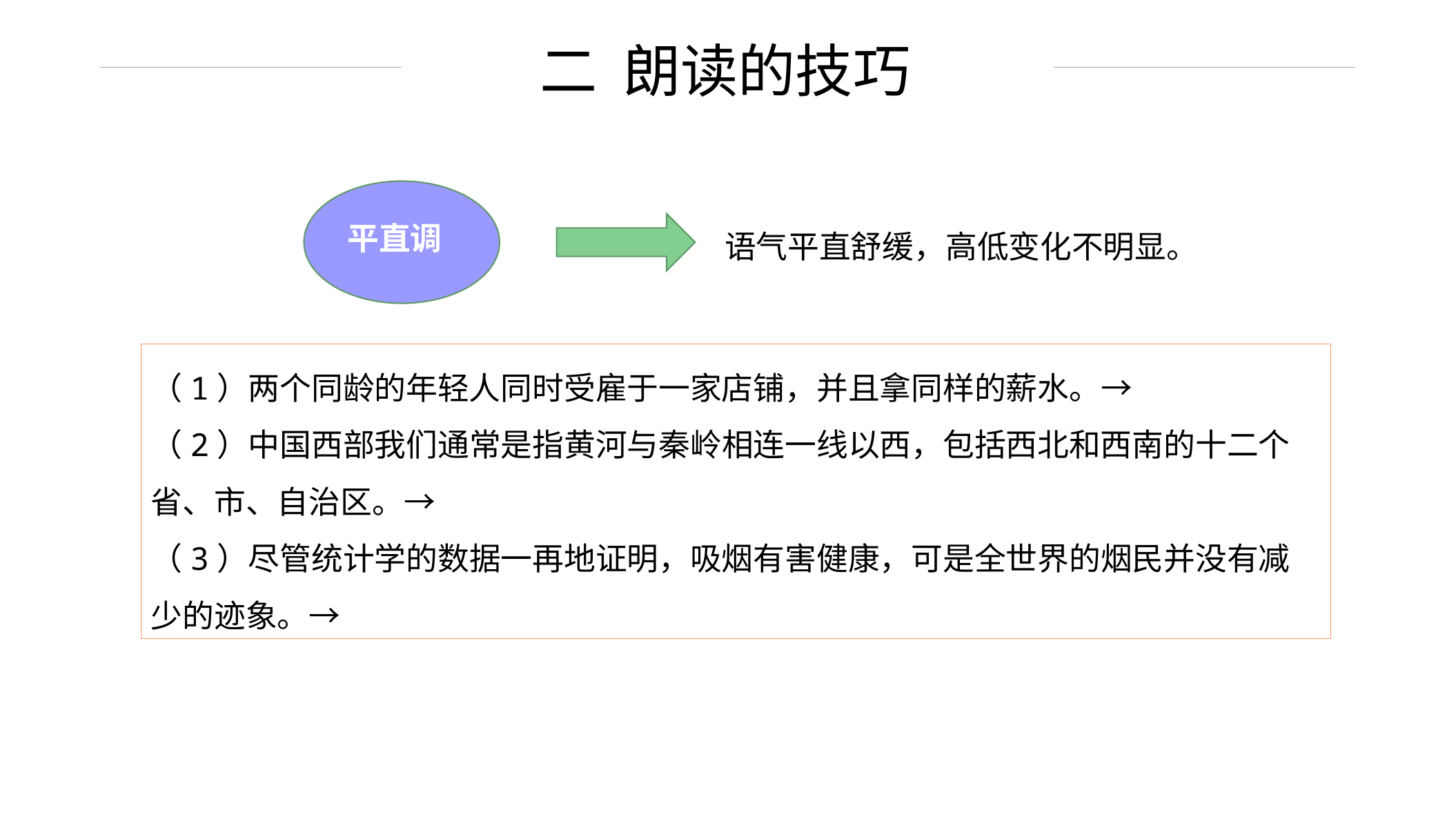

二  朗读的技巧

平直调

语气平直舒缓，高低变化不明显。
（1）两个同龄的年轻人同时受雇于一家店铺，并且拿同样的薪水。→
（2）中国西部我们通常是指黄河与秦岭相连一线以西，包括西北和西南的十二个省、市、自治区。→
（3）尽管统计学的数据一再地证明，吸烟有害健康，可是全世界的烟民并没有减少的迹象。→